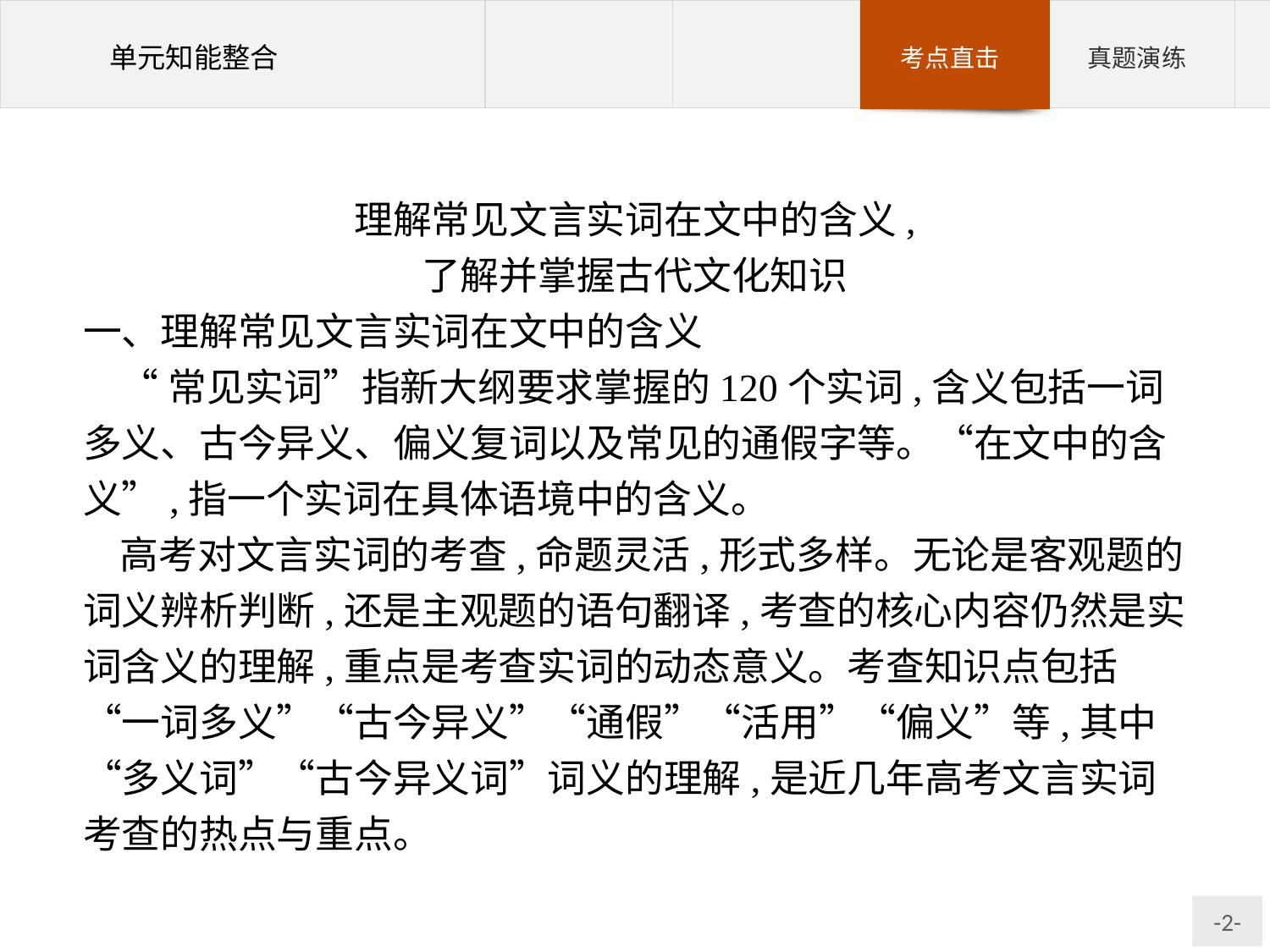

理解常见文言实词在文中的含义,
了解并掌握古代文化知识
一、理解常见文言实词在文中的含义
“常见实词”指新大纲要求掌握的120个实词,含义包括一词多义、古今异义、偏义复词以及常见的通假字等。“在文中的含义”,指一个实词在具体语境中的含义。
高考对文言实词的考查,命题灵活,形式多样。无论是客观题的词义辨析判断,还是主观题的语句翻译,考查的核心内容仍然是实词含义的理解,重点是考查实词的动态意义。考查知识点包括“一词多义”“古今异义”“通假”“活用”“偏义”等,其中“多义词”“古今异义词”词义的理解,是近几年高考文言实词考查的热点与重点。